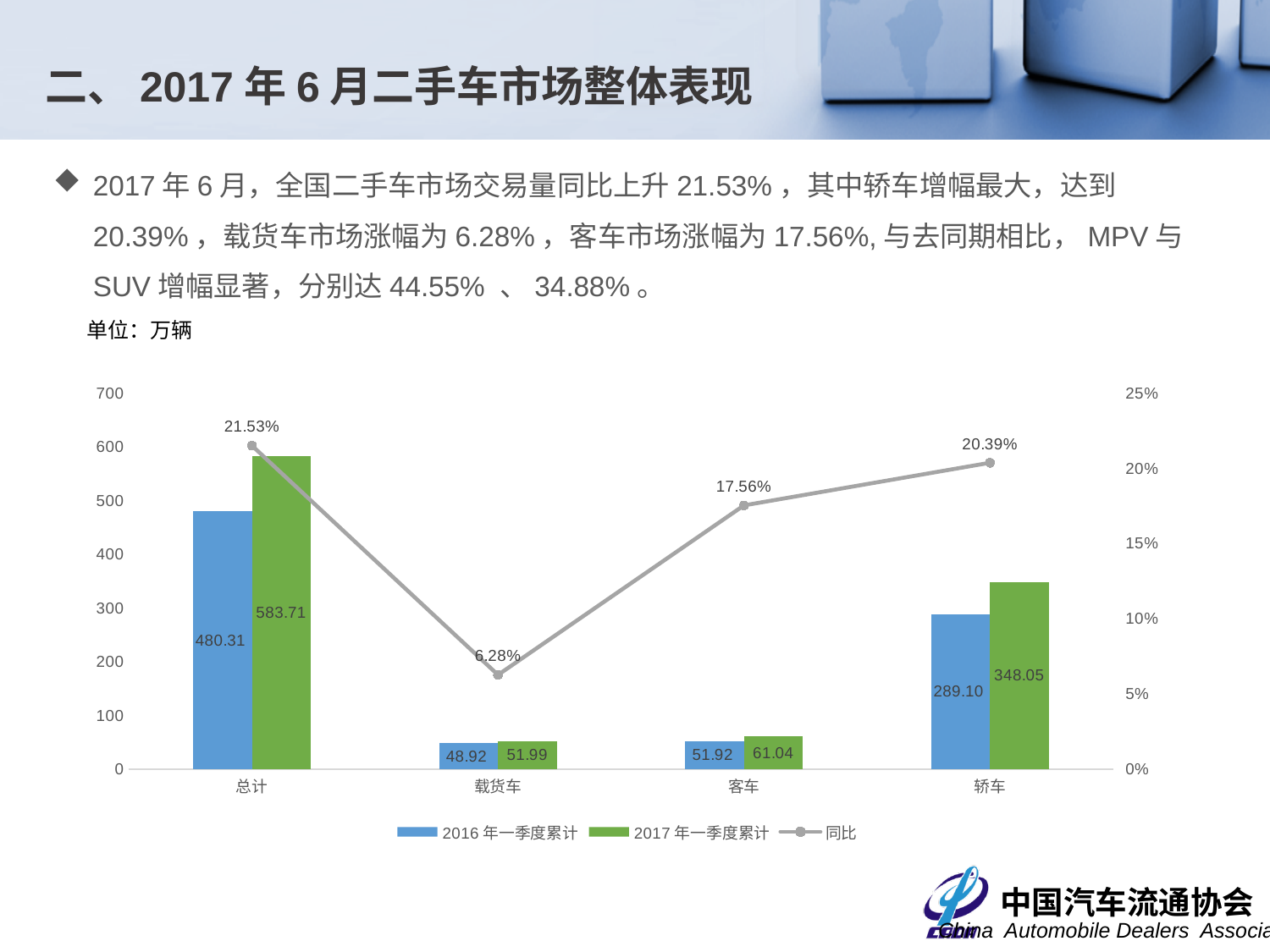

二、2017年6月二手车市场整体表现
2017年6月，全国二手车市场交易量同比上升21.53%，其中轿车增幅最大，达到20.39%，载货车市场涨幅为6.28%，客车市场涨幅为17.56%,与去同期相比，MPV与SUV增幅显著，分别达44.55% 、34.88%。
单位：万辆

### Chart

| Category | 2016年一季度累计 | 2017年一季度累计 | 同比 |
|---|---|---|---|
| 总计 | 480.3128000000003 | 583.7145 | 0.21527991758703927 |
| 载货车 | 48.92070000000001 | 51.99220000000001 | 0.06278528312145983 |
| 客车 | 51.921400000000006 | 61.03680000000001 | 0.17556152183877888 |
| 轿车 | 289.0958 | 348.045 | 0.203908877264907 |